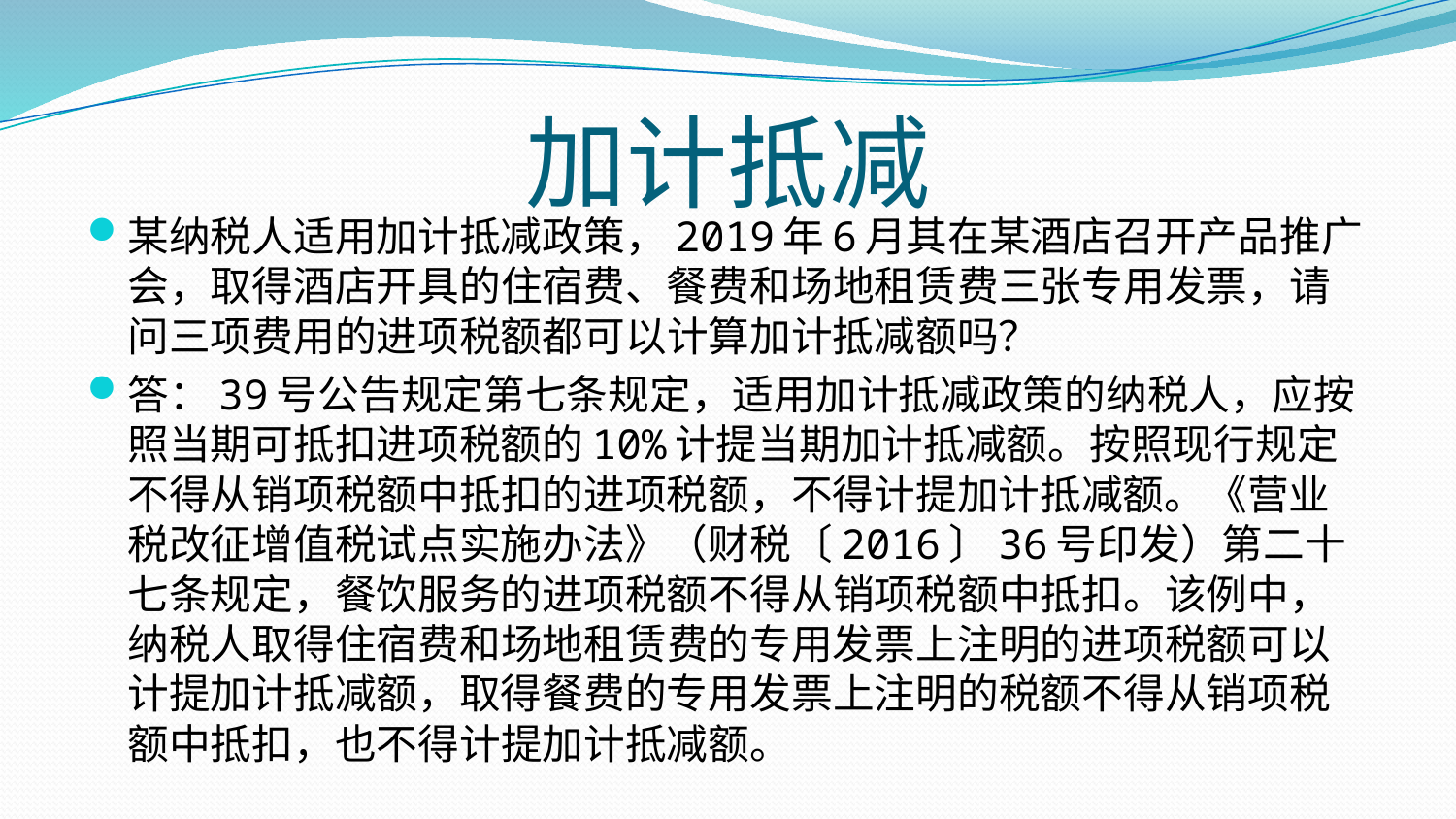

# 加计抵减
某纳税人适用加计抵减政策，2019年6月其在某酒店召开产品推广会，取得酒店开具的住宿费、餐费和场地租赁费三张专用发票，请问三项费用的进项税额都可以计算加计抵减额吗？
答：39号公告规定第七条规定，适用加计抵减政策的纳税人，应按照当期可抵扣进项税额的10%计提当期加计抵减额。按照现行规定不得从销项税额中抵扣的进项税额，不得计提加计抵减额。《营业税改征增值税试点实施办法》（财税〔2016〕36号印发）第二十七条规定，餐饮服务的进项税额不得从销项税额中抵扣。该例中，纳税人取得住宿费和场地租赁费的专用发票上注明的进项税额可以计提加计抵减额，取得餐费的专用发票上注明的税额不得从销项税额中抵扣，也不得计提加计抵减额。